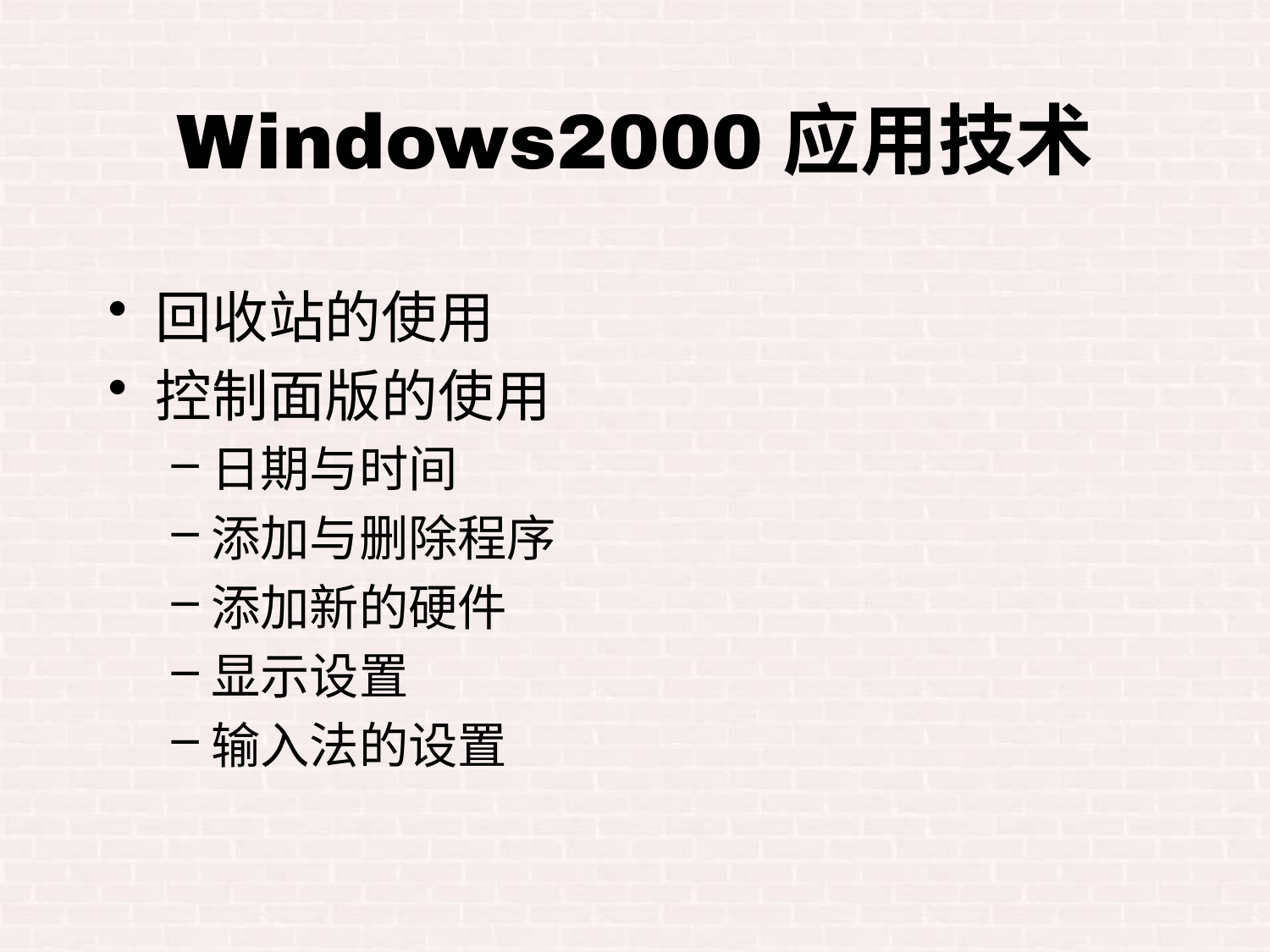

# Windows2000应用技术
回收站的使用
控制面版的使用
日期与时间
添加与删除程序
添加新的硬件
显示设置
输入法的设置